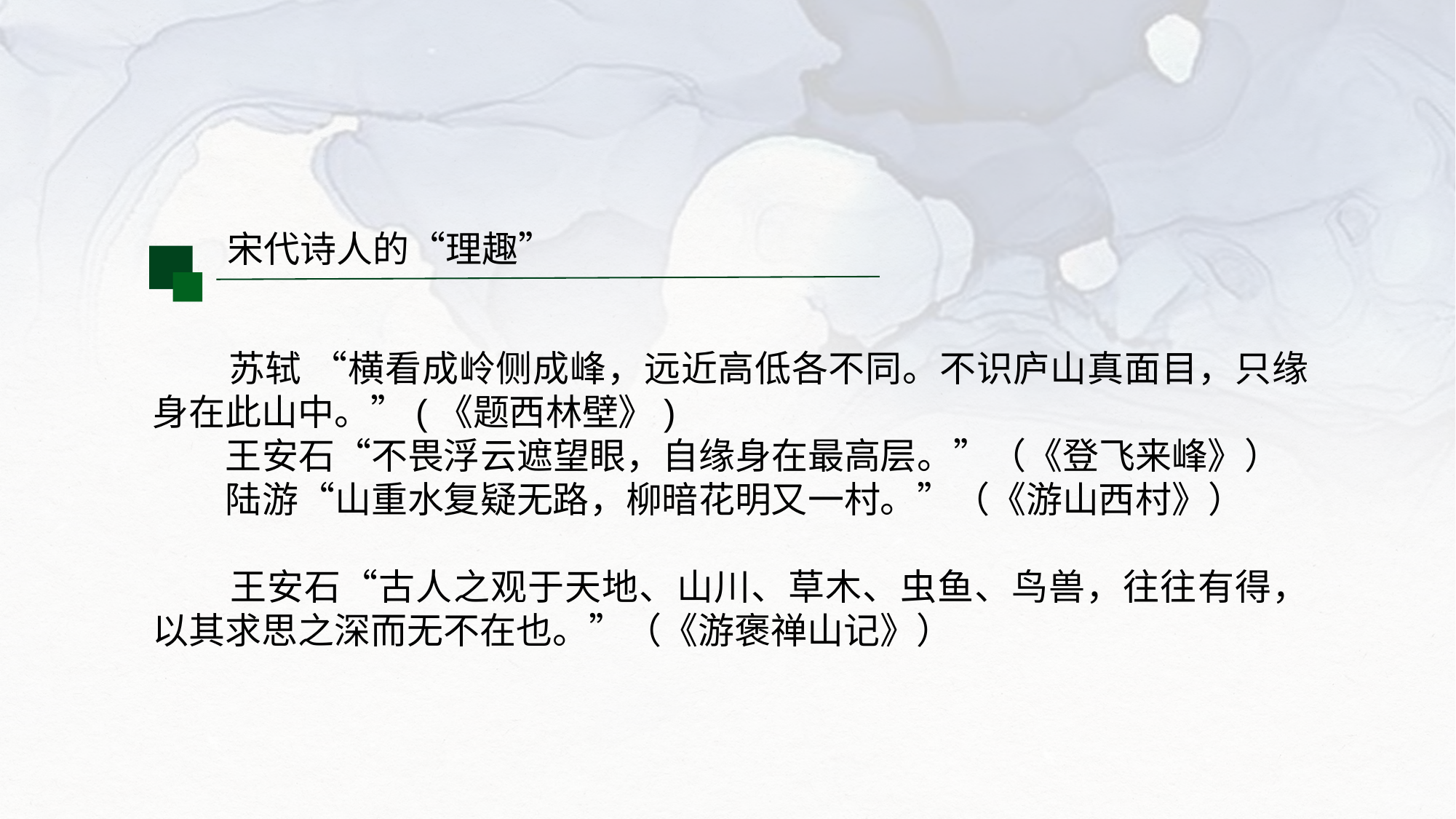

宋代诗人的“理趣”

    苏轼 “横看成岭侧成峰，远近高低各不同。不识庐山真面目，只缘身在此山中。”(《题西林壁》)
    王安石“不畏浮云遮望眼，自缘身在最高层。”（《登飞来峰》）
    陆游“山重水复疑无路，柳暗花明又一村。”（《游山西村》）

    王安石“古人之观于天地、山川、草木、虫鱼、鸟兽，往往有得，以其求思之深而无不在也。”（《游褒禅山记》）